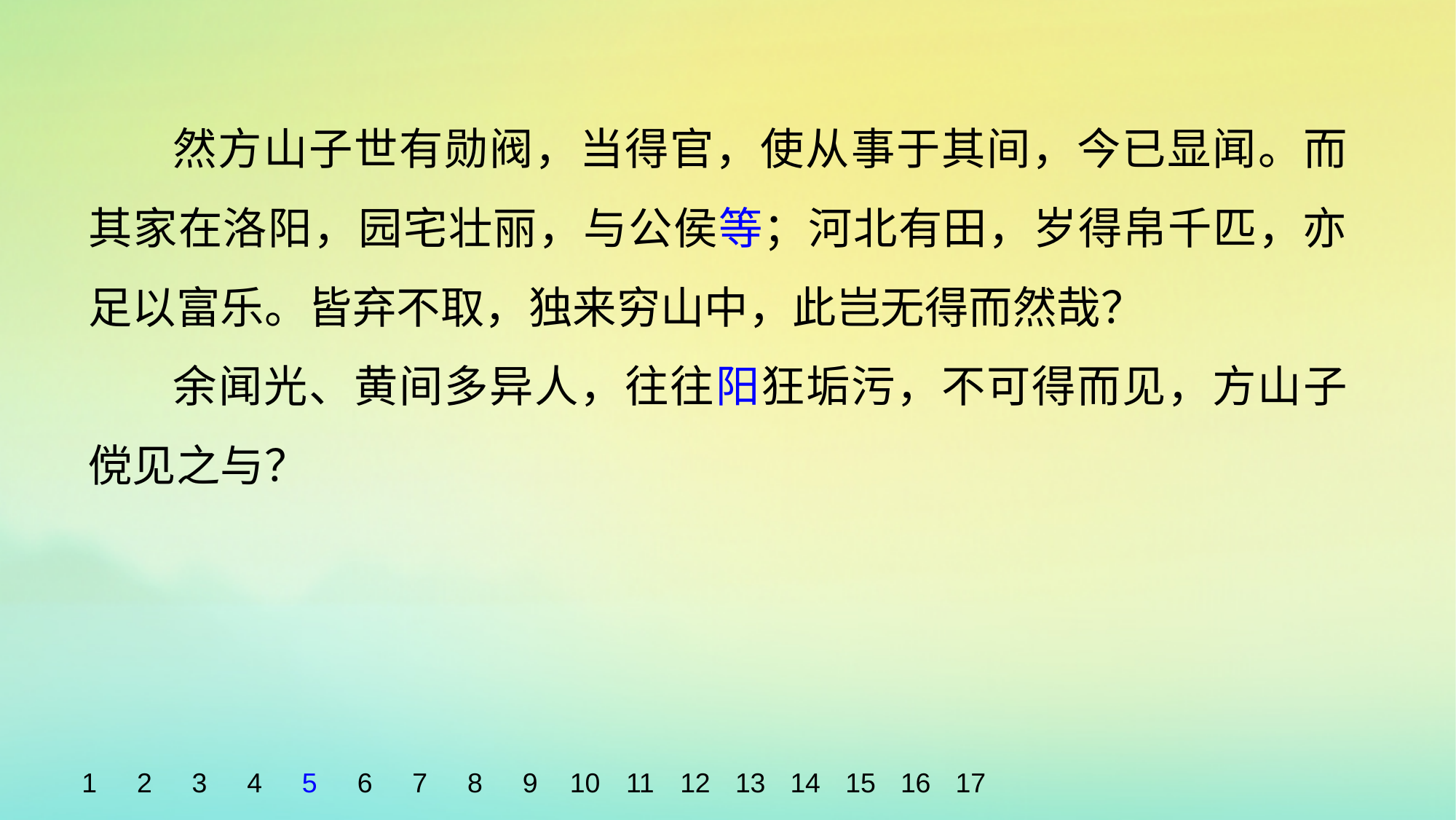

然方山子世有勋阀，当得官，使从事于其间，今已显闻。而其家在洛阳，园宅壮丽，与公侯等；河北有田，岁得帛千匹，亦足以富乐。皆弃不取，独来穷山中，此岂无得而然哉？
余闻光、黄间多异人，往往阳狂垢污，不可得而见，方山子傥见之与？
1
2
3
4
5
6
7
8
9
10
11
12
13
14
15
16
17